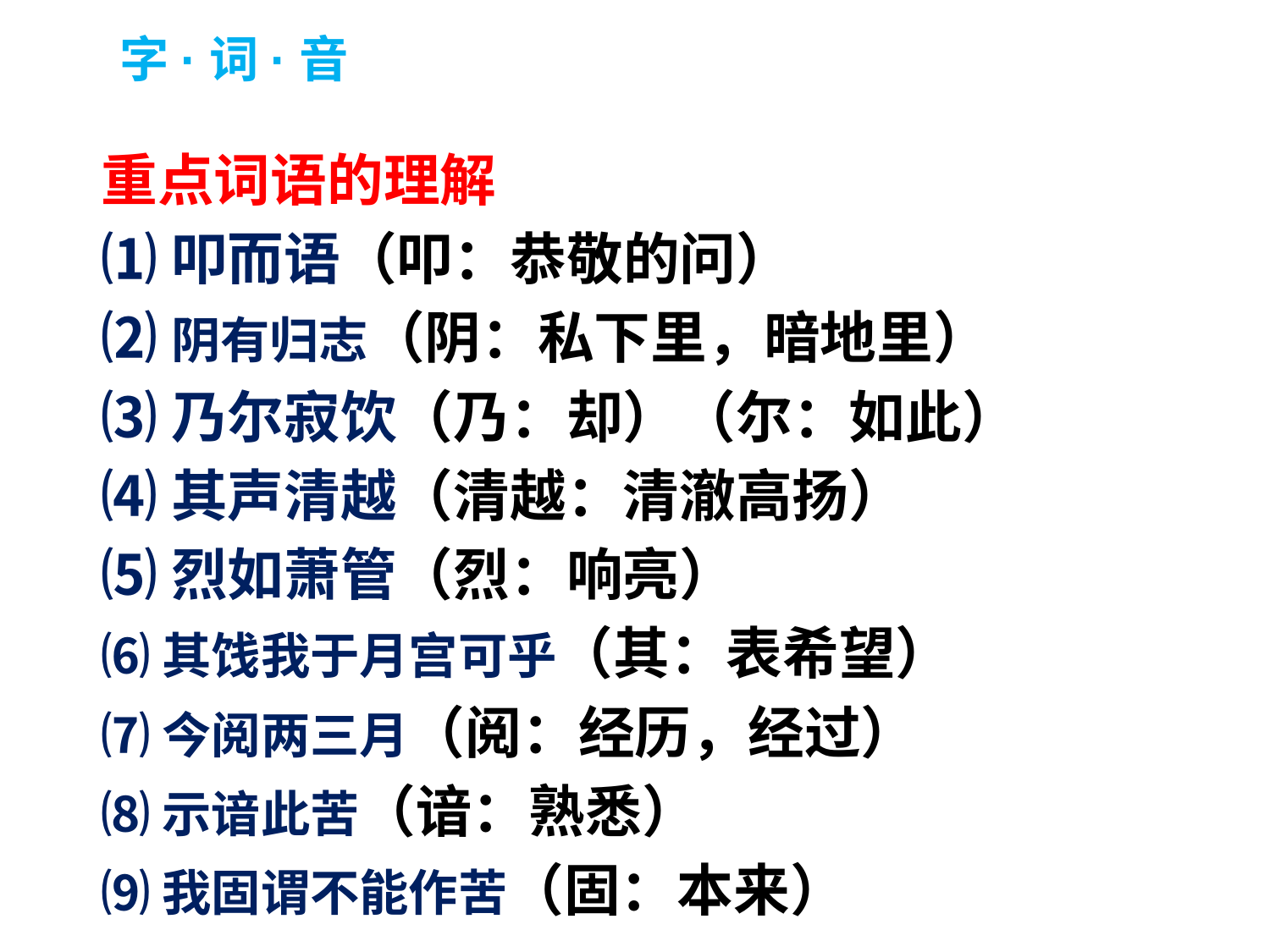

字·词·音
重点词语的理解
⑴叩而语（叩：恭敬的问）
⑵阴有归志（阴：私下里，暗地里）
⑶乃尔寂饮（乃：却）（尔：如此）
⑷其声清越（清越：清澈高扬）
⑸烈如萧管（烈：响亮）
⑹其饯我于月宫可乎（其：表希望）
⑺今阅两三月（阅：经历，经过）
⑻示谙此苦（谙：熟悉）
⑼我固谓不能作苦（固：本来）